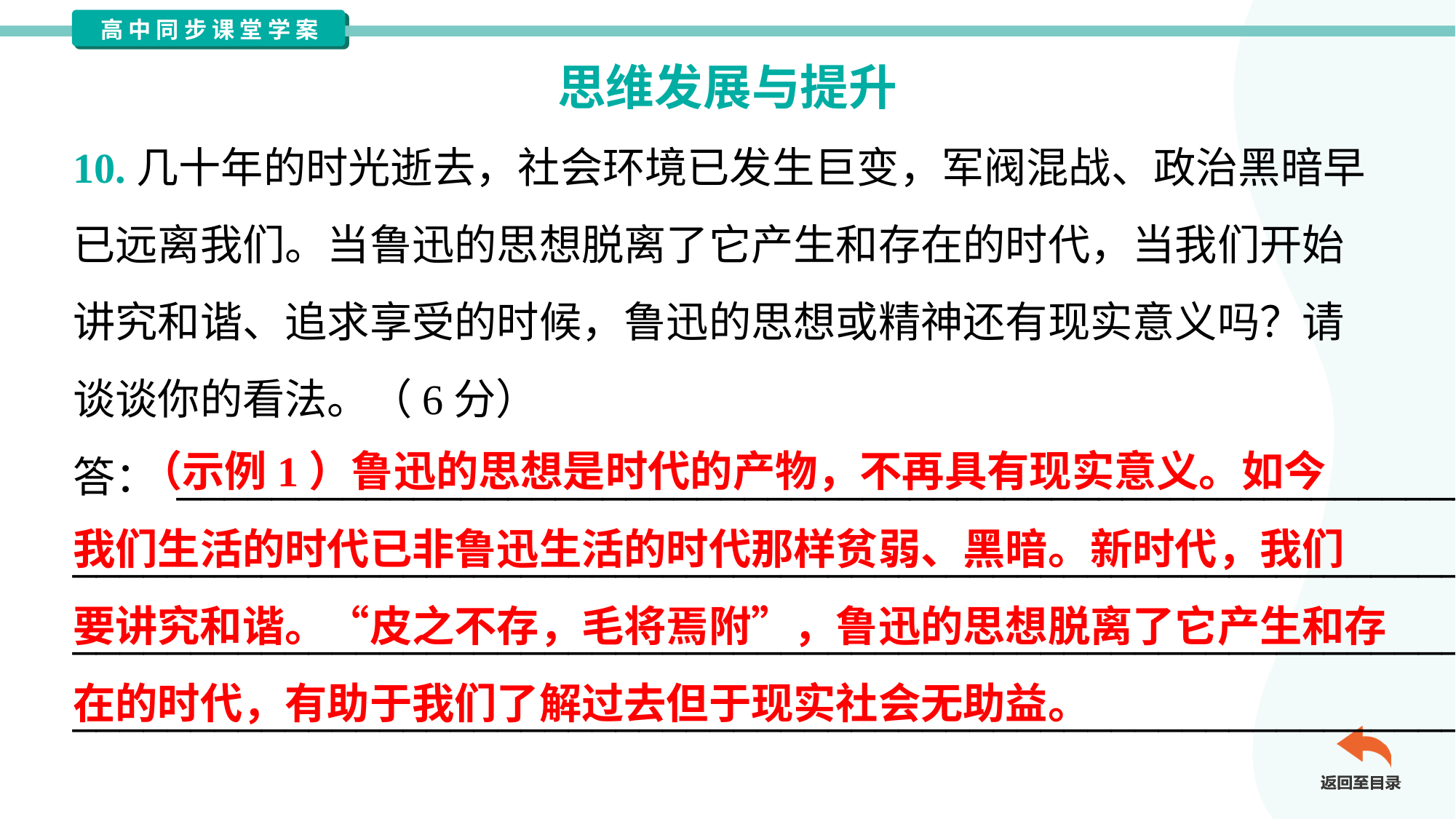

思维发展与提升
10.几十年的时光逝去，社会环境已发生巨变，军阀混战、政治黑暗早
已远离我们。当鲁迅的思想脱离了它产生和存在的时代，当我们开始
讲究和谐、追求享受的时候，鲁迅的思想或精神还有现实意义吗？请
谈谈你的看法。（6分）
答： ________________________________________________________
_____________________________________________________________
_____________________________________________________________
_____________________________________________________________
      （示例1）鲁迅的思想是时代的产物，不再具有现实意义。如今
我们生活的时代已非鲁迅生活的时代那样贫弱、黑暗。新时代，我们
要讲究和谐。“皮之不存，毛将焉附”，鲁迅的思想脱离了它产生和存
在的时代，有助于我们了解过去但于现实社会无助益。